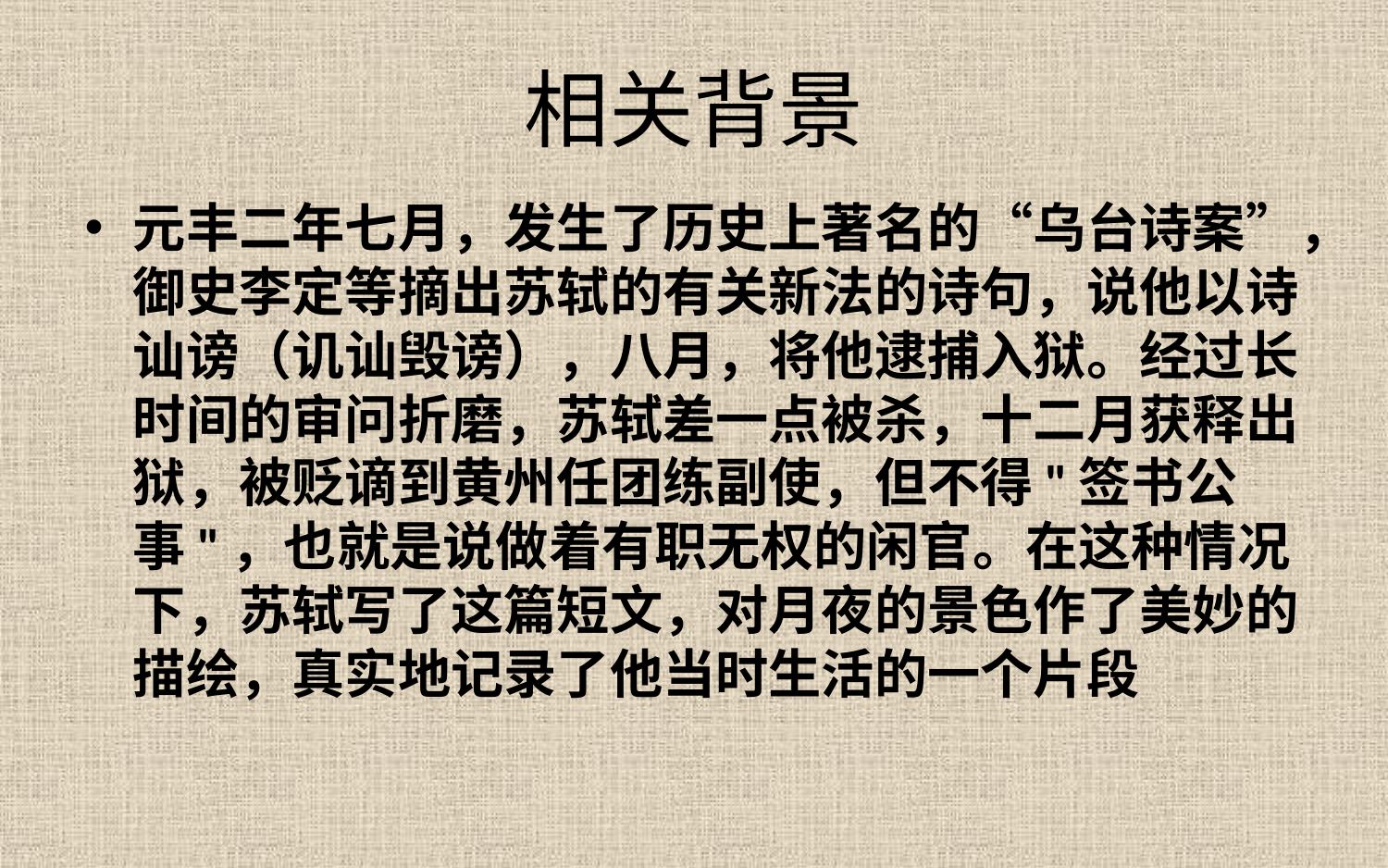

# 相关背景
元丰二年七月，发生了历史上著名的“乌台诗案”，御史李定等摘出苏轼的有关新法的诗句，说他以诗讪谤（讥讪毁谤），八月，将他逮捕入狱。经过长时间的审问折磨，苏轼差一点被杀，十二月获释出狱，被贬谪到黄州任团练副使，但不得"签书公事"，也就是说做着有职无权的闲官。在这种情况下，苏轼写了这篇短文，对月夜的景色作了美妙的描绘，真实地记录了他当时生活的一个片段